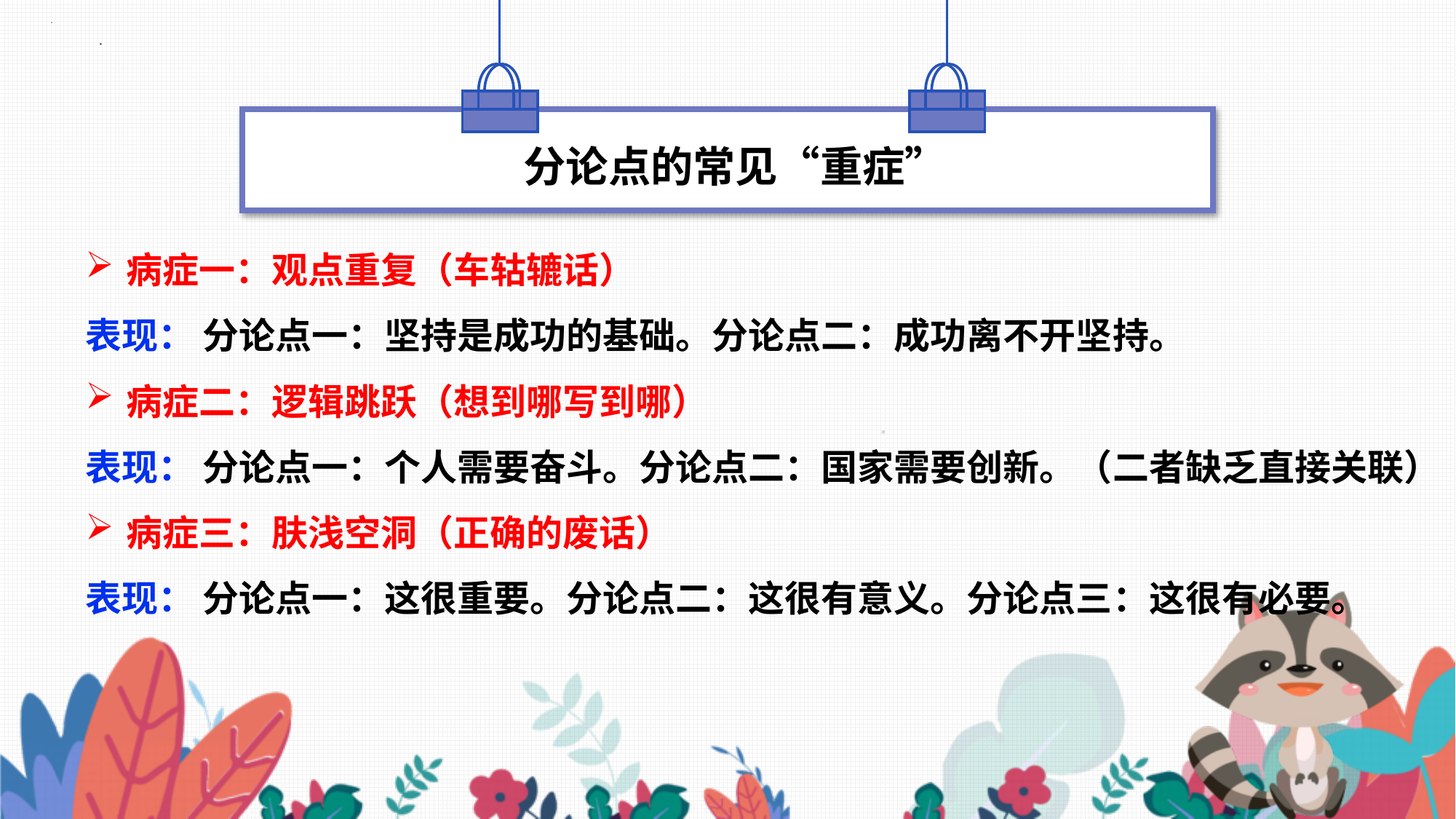

分论点的常见“重症”
病症一：观点重复（车轱辘话）
表现： 分论点一：坚持是成功的基础。分论点二：成功离不开坚持。
病症二：逻辑跳跃（想到哪写到哪）
表现： 分论点一：个人需要奋斗。分论点二：国家需要创新。（二者缺乏直接关联）
病症三：肤浅空洞（正确的废话）
表现： 分论点一：这很重要。分论点二：这很有意义。分论点三：这很有必要。